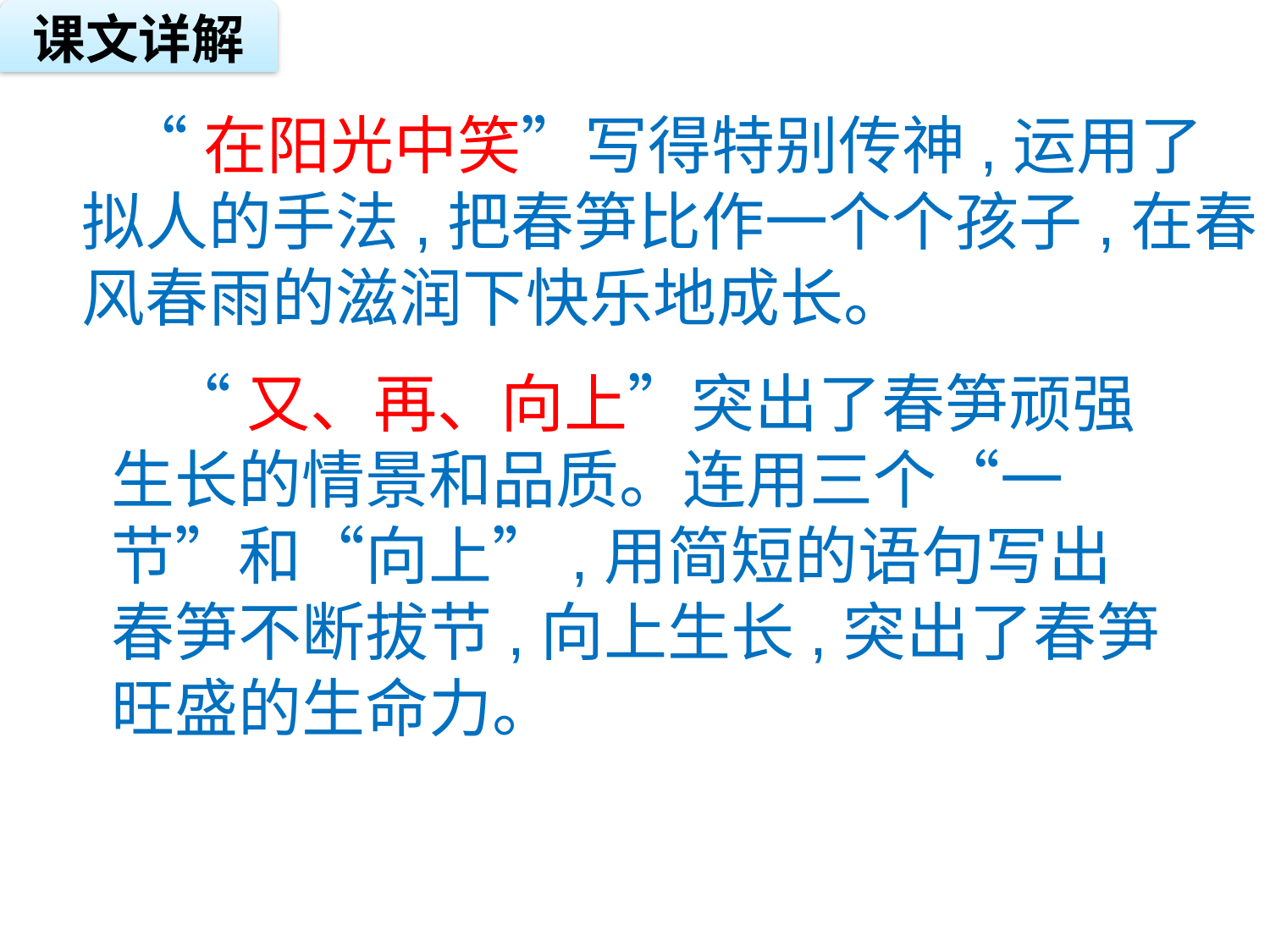

课文详解
   “在阳光中笑”写得特别传神,运用了拟人的手法,把春笋比作一个个孩子,在春风春雨的滋润下快乐地成长。
    “又、再、向上”突出了春笋顽强生长的情景和品质。连用三个“一节”和“向上”,用简短的语句写出春笋不断拔节,向上生长,突出了春笋旺盛的生命力。